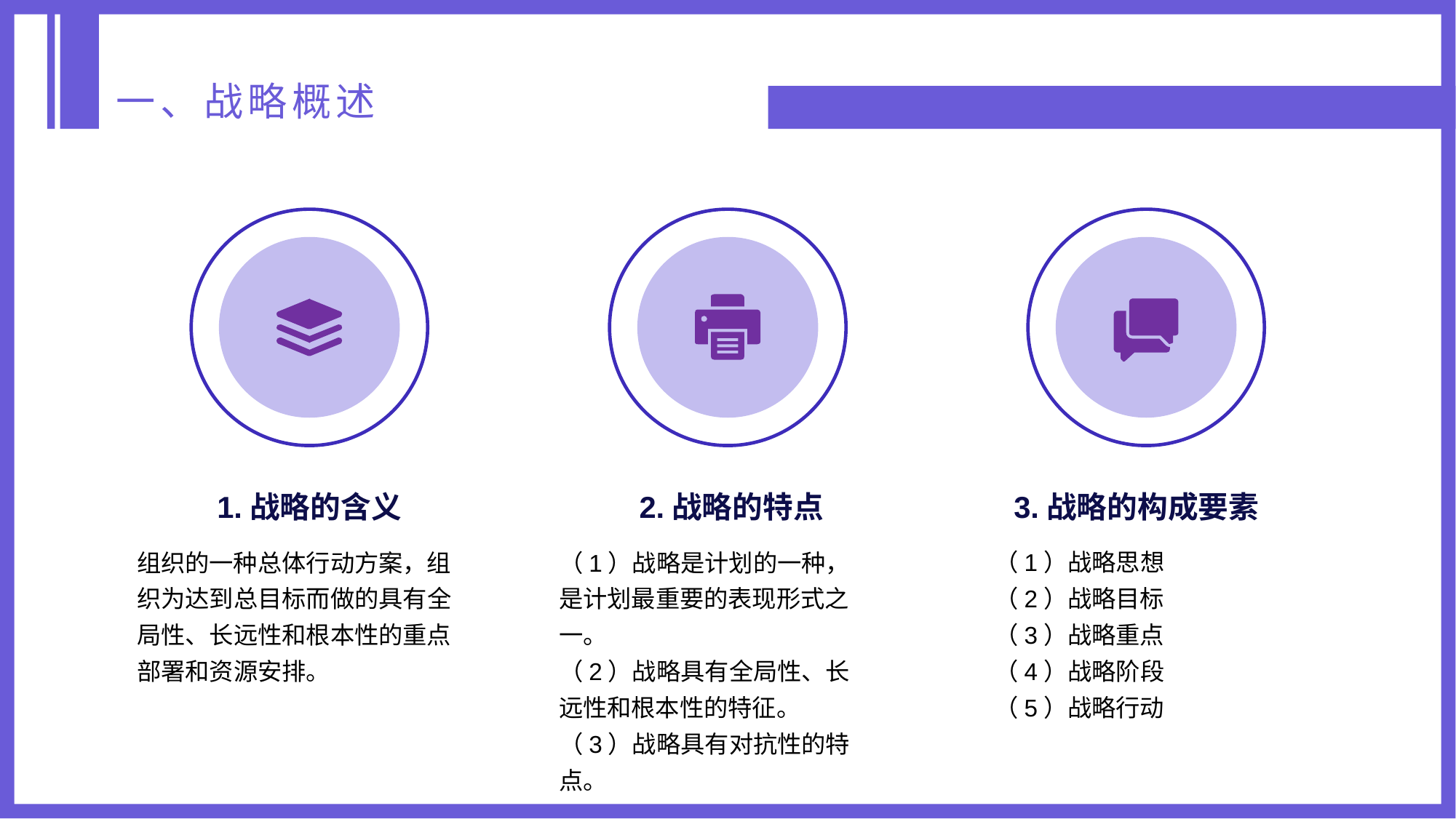

一、战略概述

3.战略的构成要素
（1）战略思想
（2）战略目标
（3）战略重点
（4）战略阶段
（5）战略行动
2.战略的特点
（1）战略是计划的一种，是计划最重要的表现形式之一。
（2）战略具有全局性、长远性和根本性的特征。
（3）战略具有对抗性的特点。
1.战略的含义
组织的一种总体行动方案，组织为达到总目标而做的具有全局性、长远性和根本性的重点部署和资源安排。